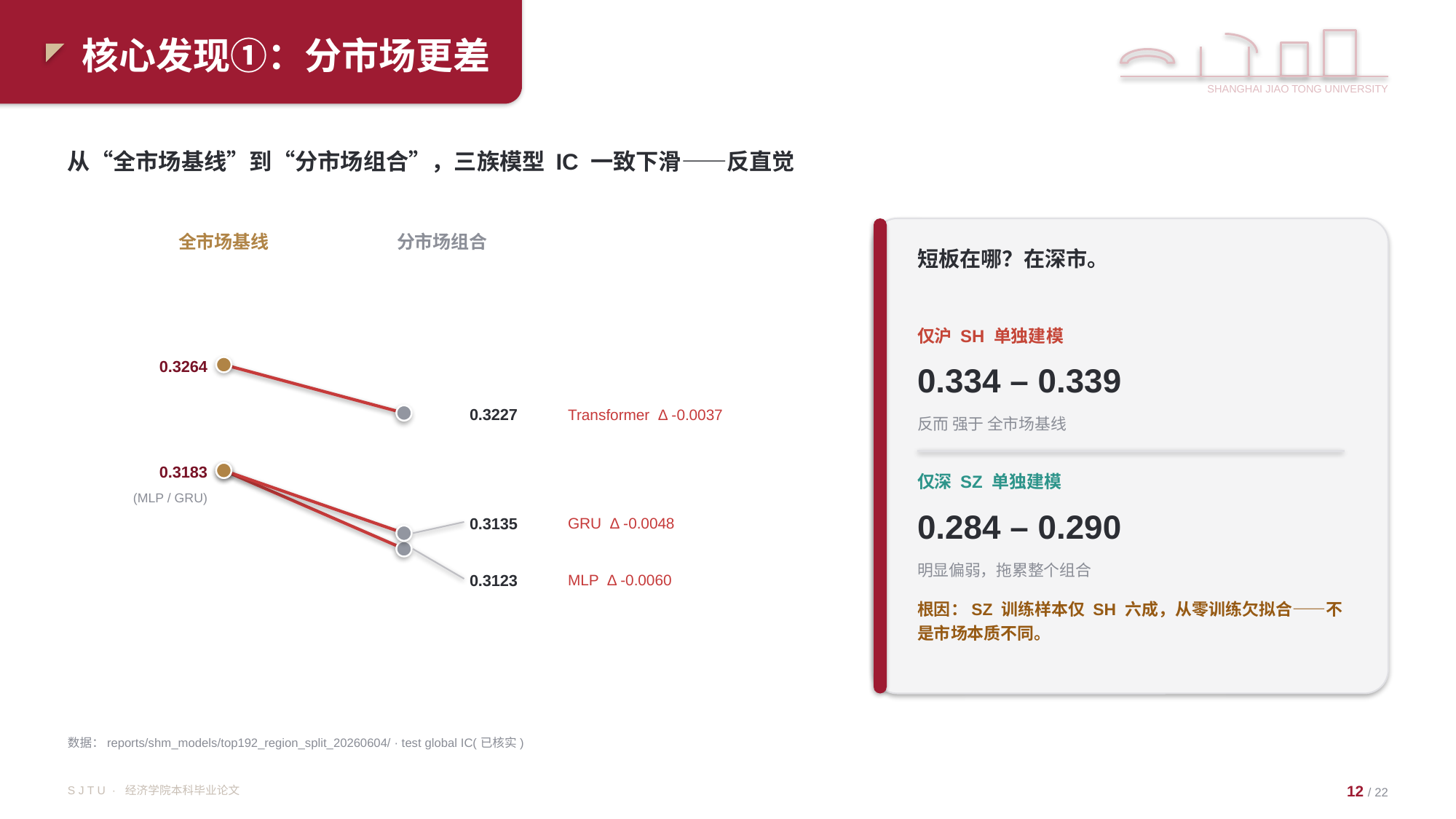

核心发现①：分市场更差

SHANGHAI JIAO TONG UNIVERSITY
从“全市场基线”到“分市场组合”，三族模型 IC 一致下滑——反直觉

全市场基线
分市场组合
短板在哪？在深市。
仅沪 SH 单独建模
0.3264
0.334 – 0.339

0.3227
Transformer  Δ -0.0037

反而 强于 全市场基线
0.3183

仅深 SZ 单独建模
(MLP / GRU)
0.284 – 0.290
0.3135
GRU  Δ -0.0048

明显偏弱，拖累整个组合
0.3123
MLP  Δ -0.0060
根因：SZ 训练样本仅 SH 六成，从零训练欠拟合——不是市场本质不同。
数据：reports/shm_models/top192_region_split_20260604/ · test global IC(已核实)
S J T U  ·  经济学院本科毕业论文
12 / 22